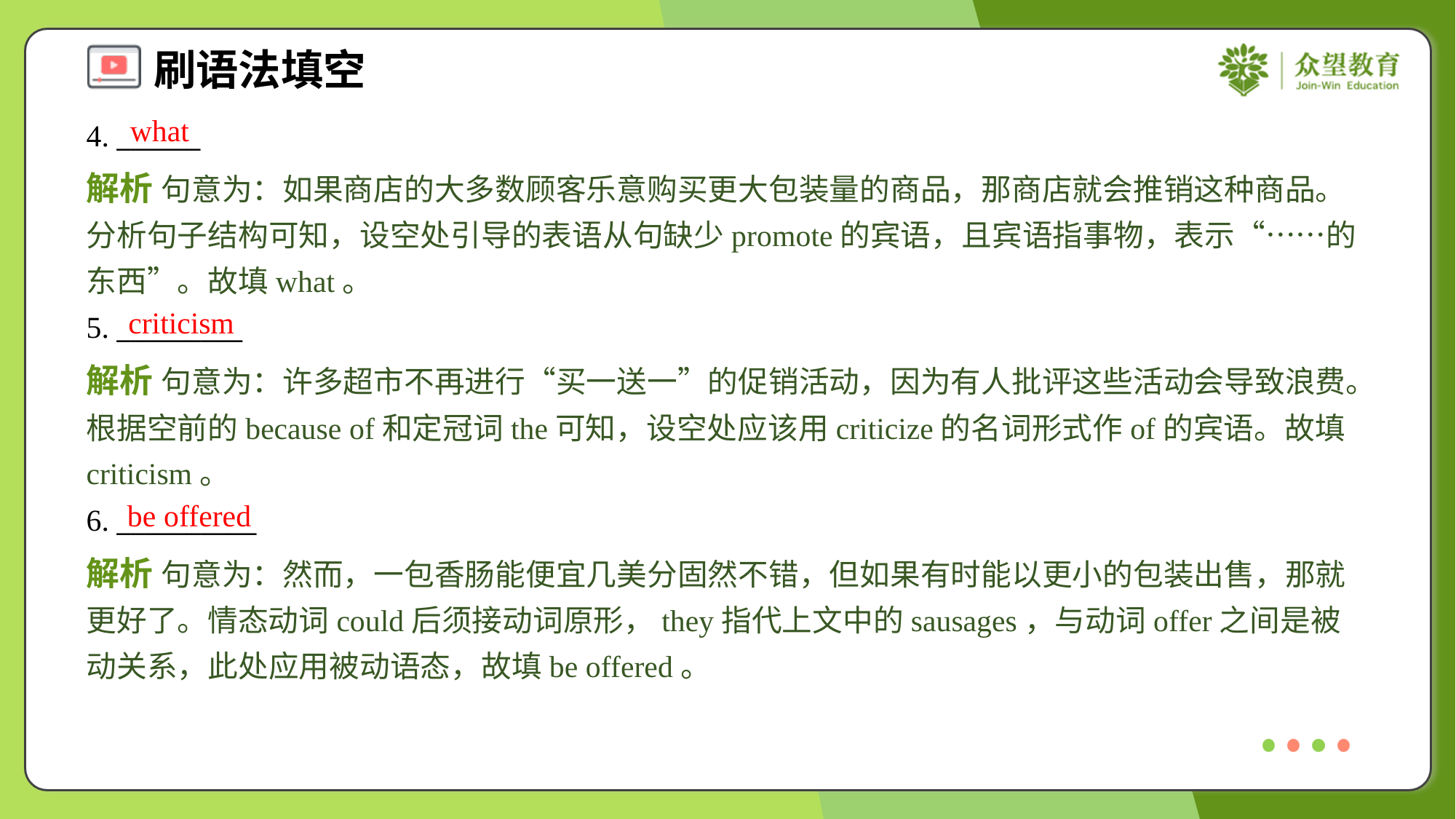

what
4. ______
解析 句意为：如果商店的大多数顾客乐意购买更大包装量的商品，那商店就会推销这种商品。分析句子结构可知，设空处引导的表语从句缺少promote的宾语，且宾语指事物，表示“……的东西”。故填what。
criticism
5. _________
解析 句意为：许多超市不再进行“买一送一”的促销活动，因为有人批评这些活动会导致浪费。根据空前的because of和定冠词the可知，设空处应该用criticize的名词形式作of的宾语。故填criticism。
be offered
6. __________
解析 句意为：然而，一包香肠能便宜几美分固然不错，但如果有时能以更小的包装出售，那就更好了。情态动词could后须接动词原形，they指代上文中的sausages，与动词offer之间是被动关系，此处应用被动语态，故填be offered。